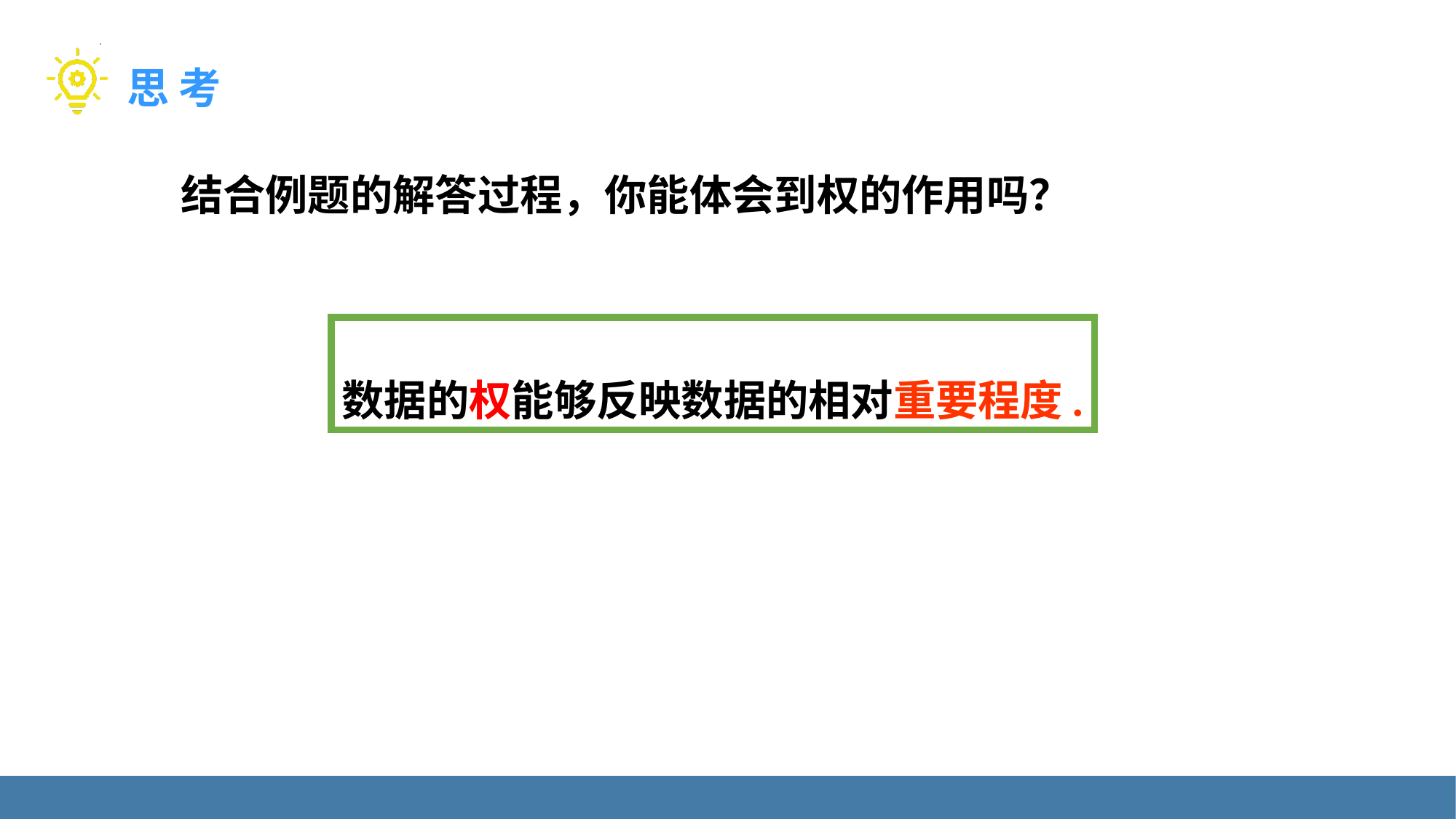

结合例题的解答过程，你能体会到权的作用吗？
数据的权能够反映数据的相对重要程度.